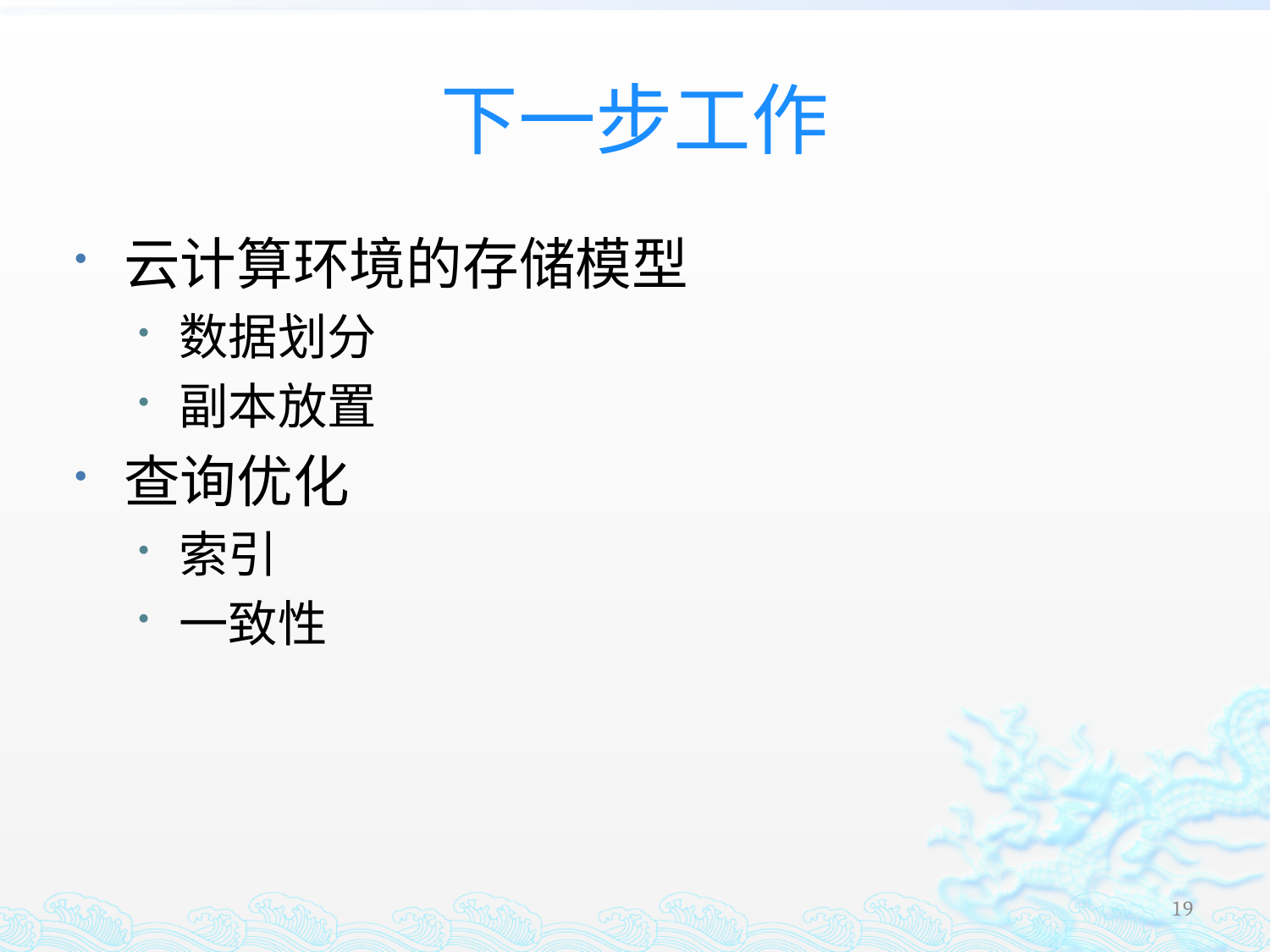

# 下一步工作
云计算环境的存储模型
数据划分
副本放置
查询优化
索引
一致性

19